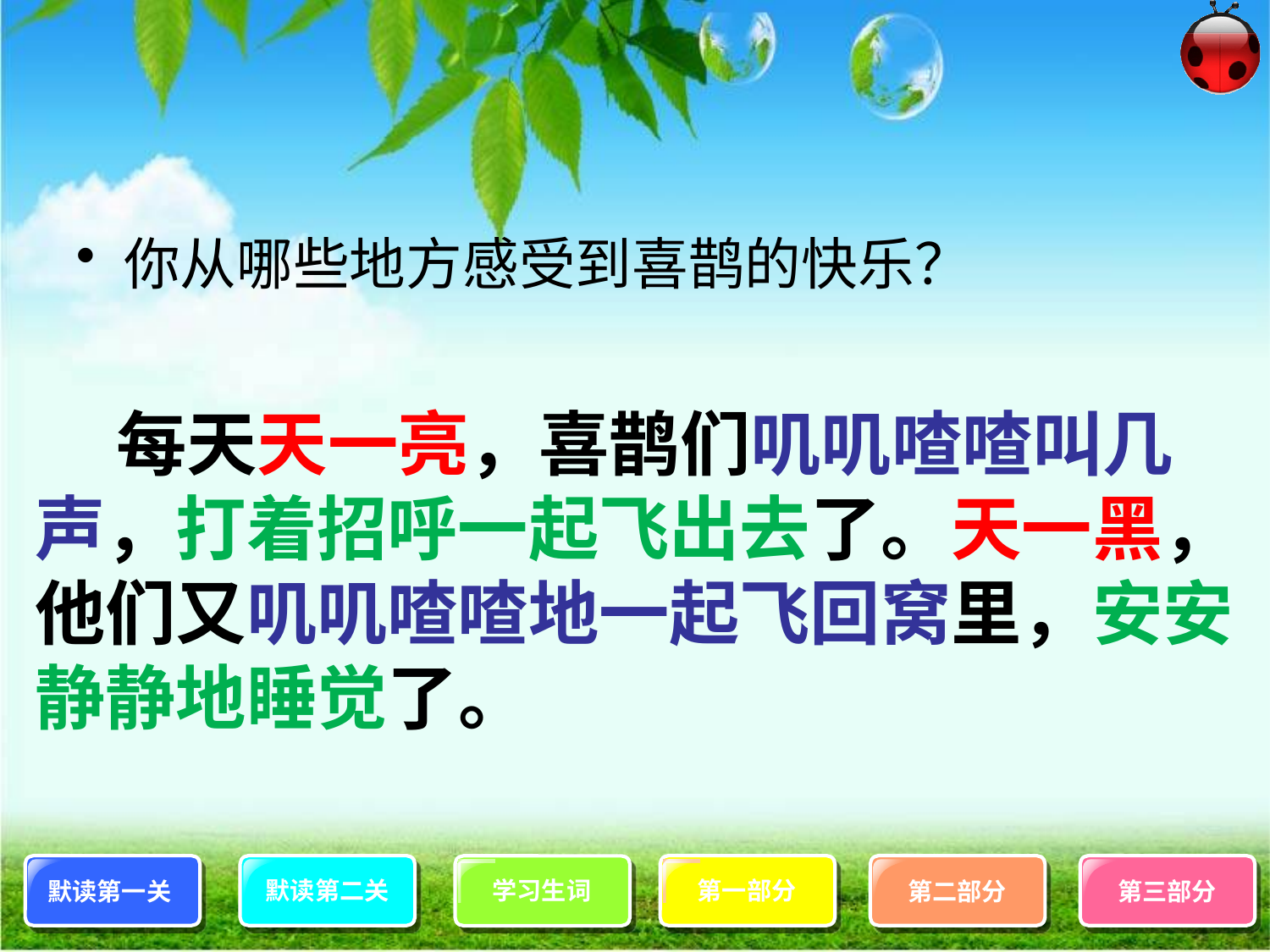

#
你从哪些地方感受到喜鹊的快乐？

    每天天一亮，喜鹊们叽叽喳喳叫几
声，打着招呼一起飞出去了。天一黑，
他们又叽叽喳喳地一起飞回窝里，安安
静静地睡觉了。